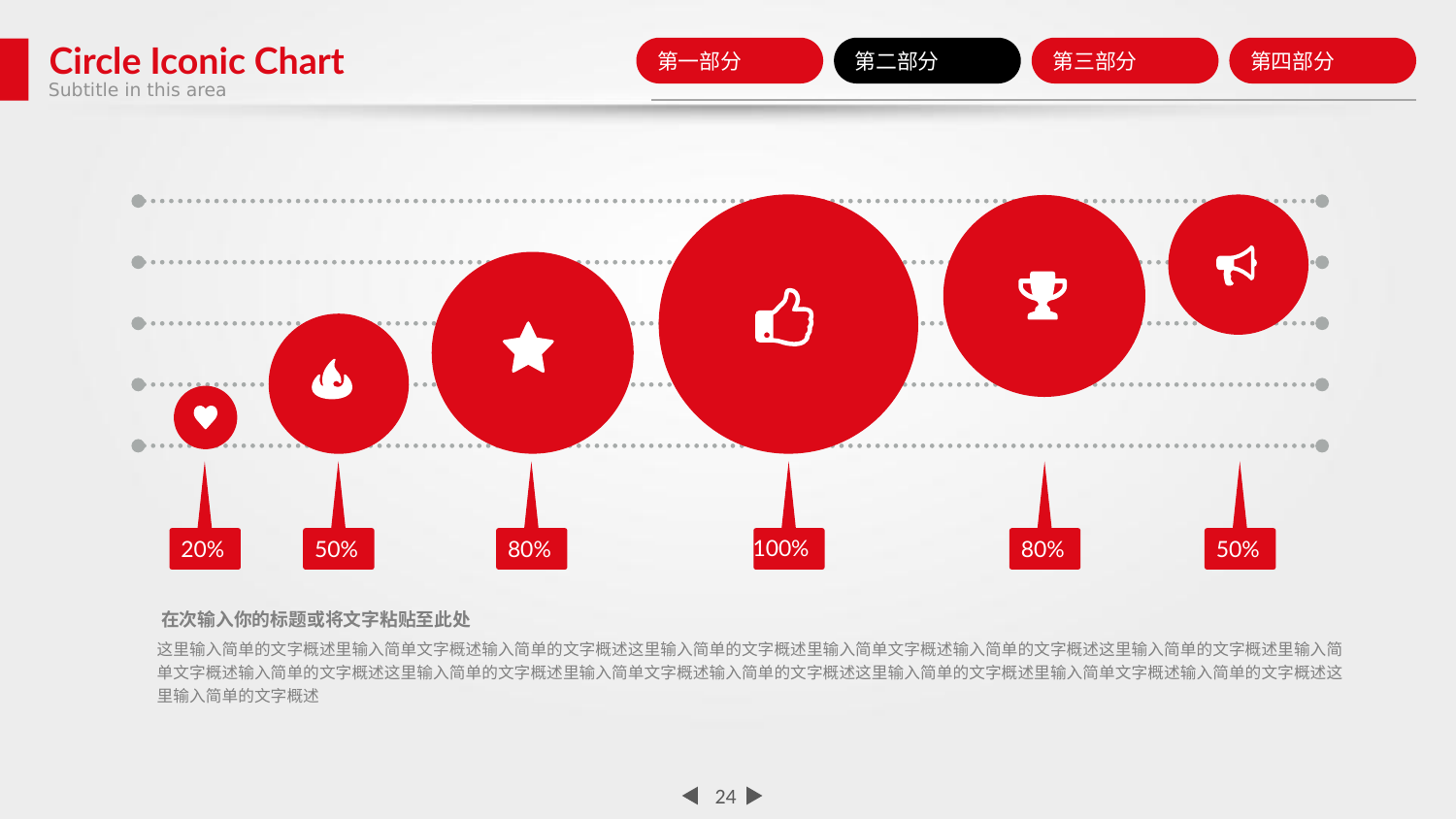

Circle Iconic Chart
第一部分
第二部分
第三部分
第四部分

Subtitle in this area

100%
20%
50%
80%
80%
50%
在次输入你的标题或将文字粘贴至此处
这里输入简单的文字概述里输入简单文字概述输入简单的文字概述这里输入简单的文字概述里输入简单文字概述输入简单的文字概述这里输入简单的文字概述里输入简单文字概述输入简单的文字概述这里输入简单的文字概述里输入简单文字概述输入简单的文字概述这里输入简单的文字概述里输入简单文字概述输入简单的文字概述这里输入简单的文字概述
24